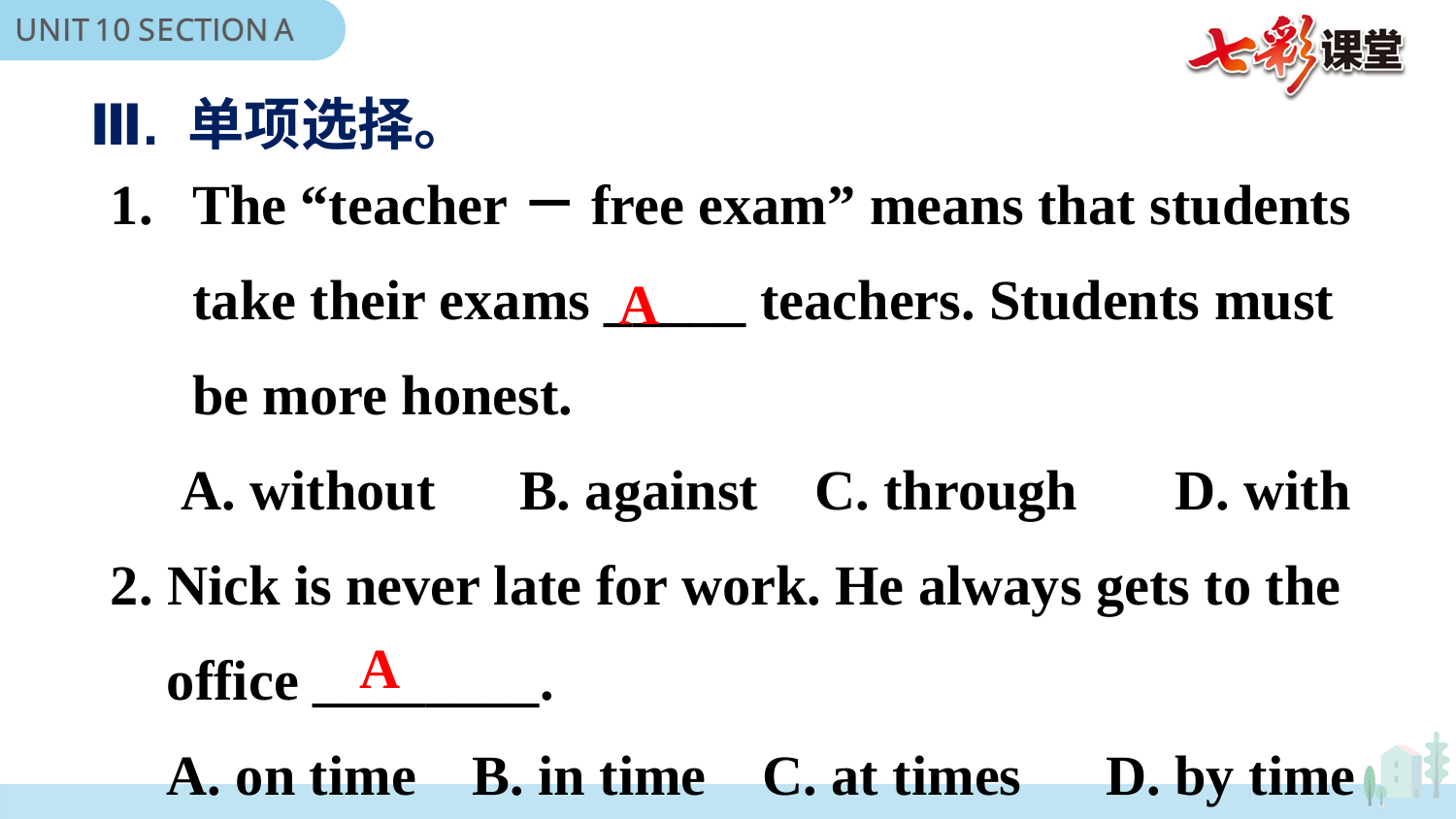

Ⅲ. 单项选择。
The “teacher－free exam” means that students take their exams _____ teachers. Students must be more honest.
     A. without　B. against    C. through　 D. with
2. Nick is never late for work. He always gets to the
    office ________.
    A. on time    B. in time    C. at times      D. by time
A
A